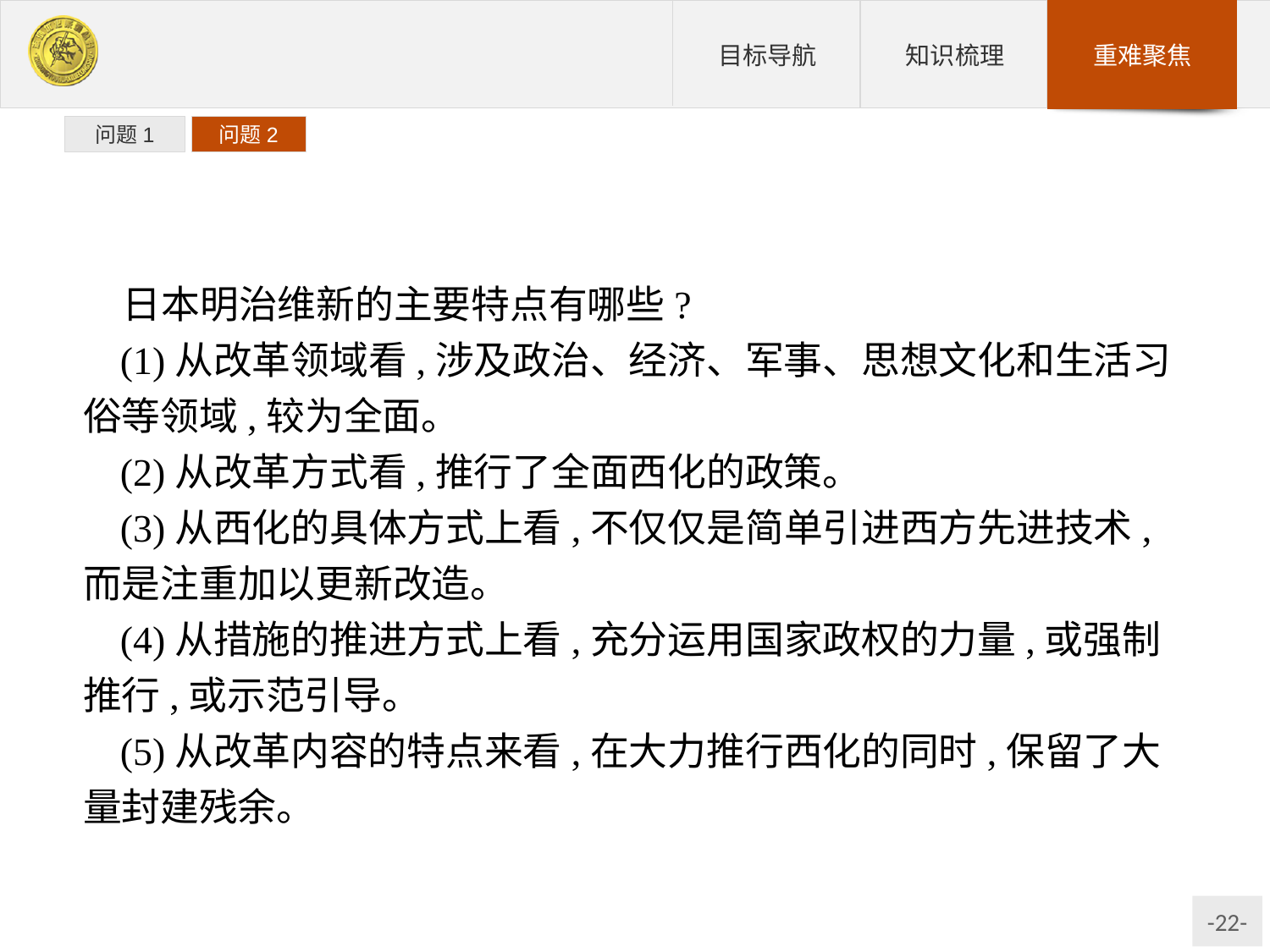

问题1
问题2
日本明治维新的主要特点有哪些?
(1)从改革领域看,涉及政治、经济、军事、思想文化和生活习俗等领域,较为全面。
(2)从改革方式看,推行了全面西化的政策。
(3)从西化的具体方式上看,不仅仅是简单引进西方先进技术,而是注重加以更新改造。
(4)从措施的推进方式上看,充分运用国家政权的力量,或强制推行,或示范引导。
(5)从改革内容的特点来看,在大力推行西化的同时,保留了大量封建残余。